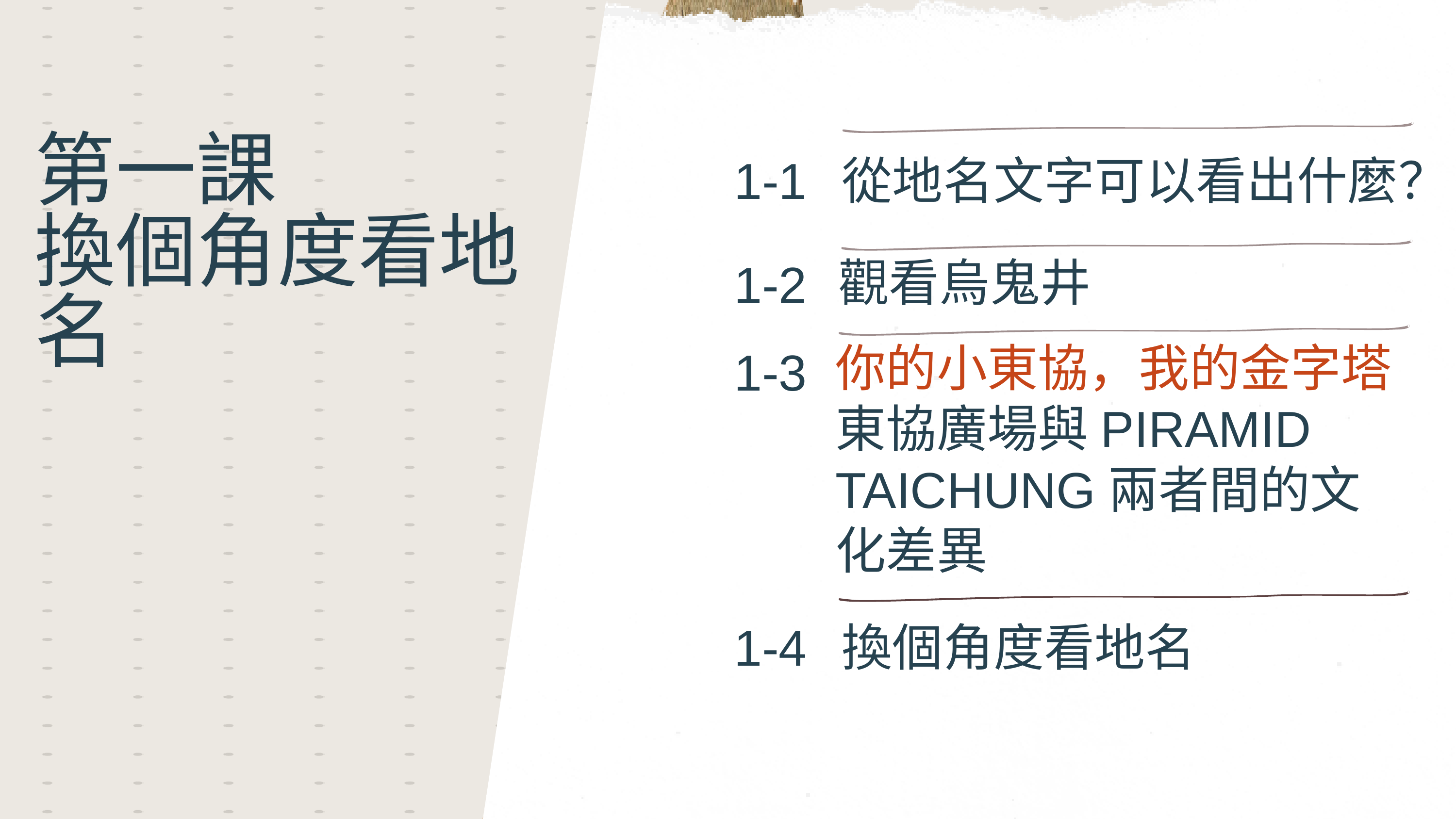

第一課
換個角度看地名
1-1
從地名文字可以看出什麼？

觀看烏鬼井
1-2

你的小東協，我的金字塔
東協廣場與PIRAMID TAICHUNG兩者間的文化差異

1-3

1-4
換個角度看地名